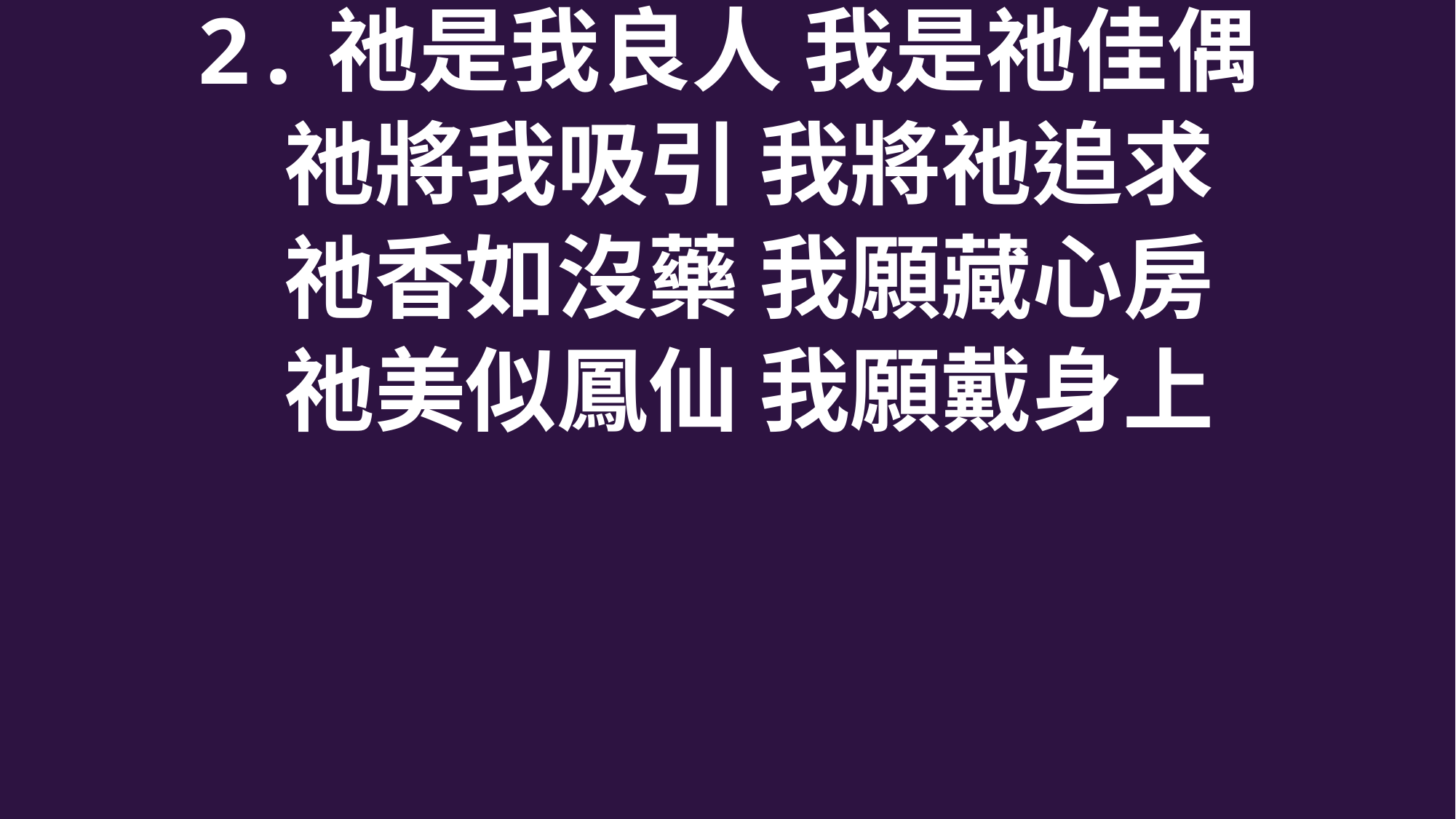

2.祂是我良人 我是祂佳偶
 祂將我吸引 我將祂追求
 祂香如沒藥 我願藏心房
 祂美似鳳仙 我願戴身上